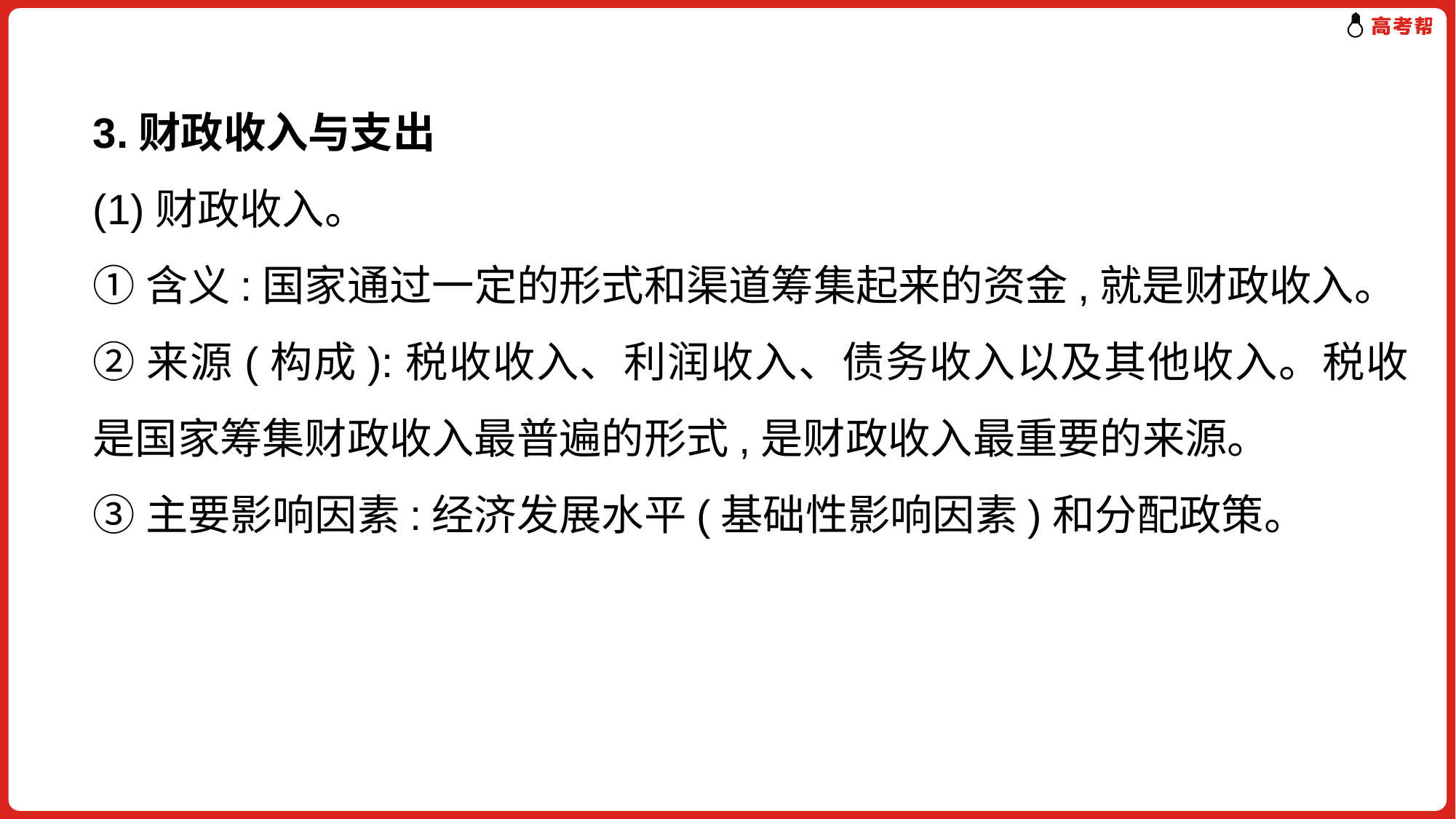

3.财政收入与支出
(1)财政收入。
①含义:国家通过一定的形式和渠道筹集起来的资金,就是财政收入。
②来源(构成):税收收入、利润收入、债务收入以及其他收入。税收是国家筹集财政收入最普遍的形式,是财政收入最重要的来源。
③主要影响因素:经济发展水平(基础性影响因素)和分配政策。